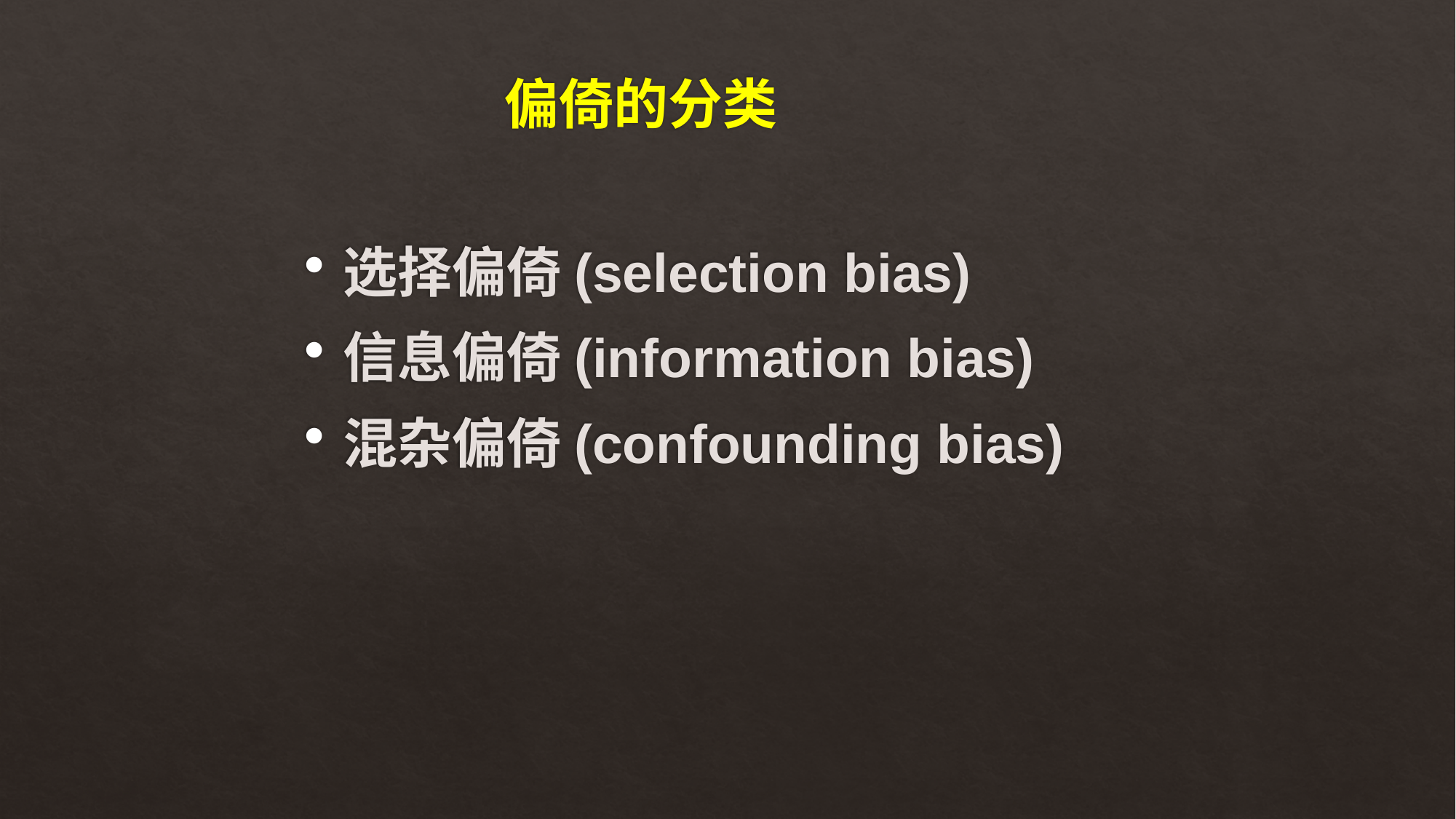

# 偏倚的分类
选择偏倚(selection bias)
信息偏倚(information bias)
混杂偏倚(confounding bias)